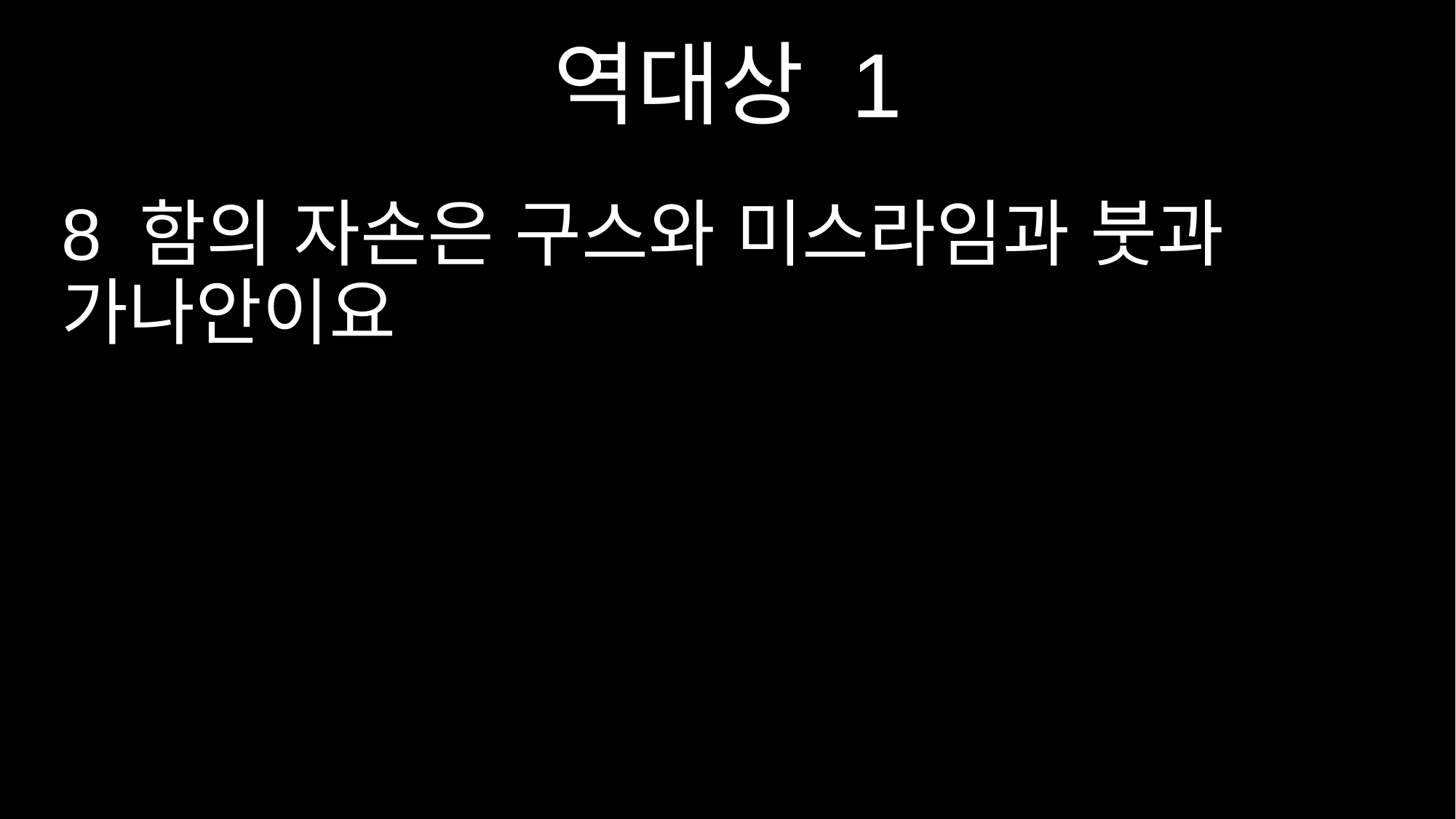

역대상 1
8 함의 자손은 구스와 미스라임과 붓과 가나안이요